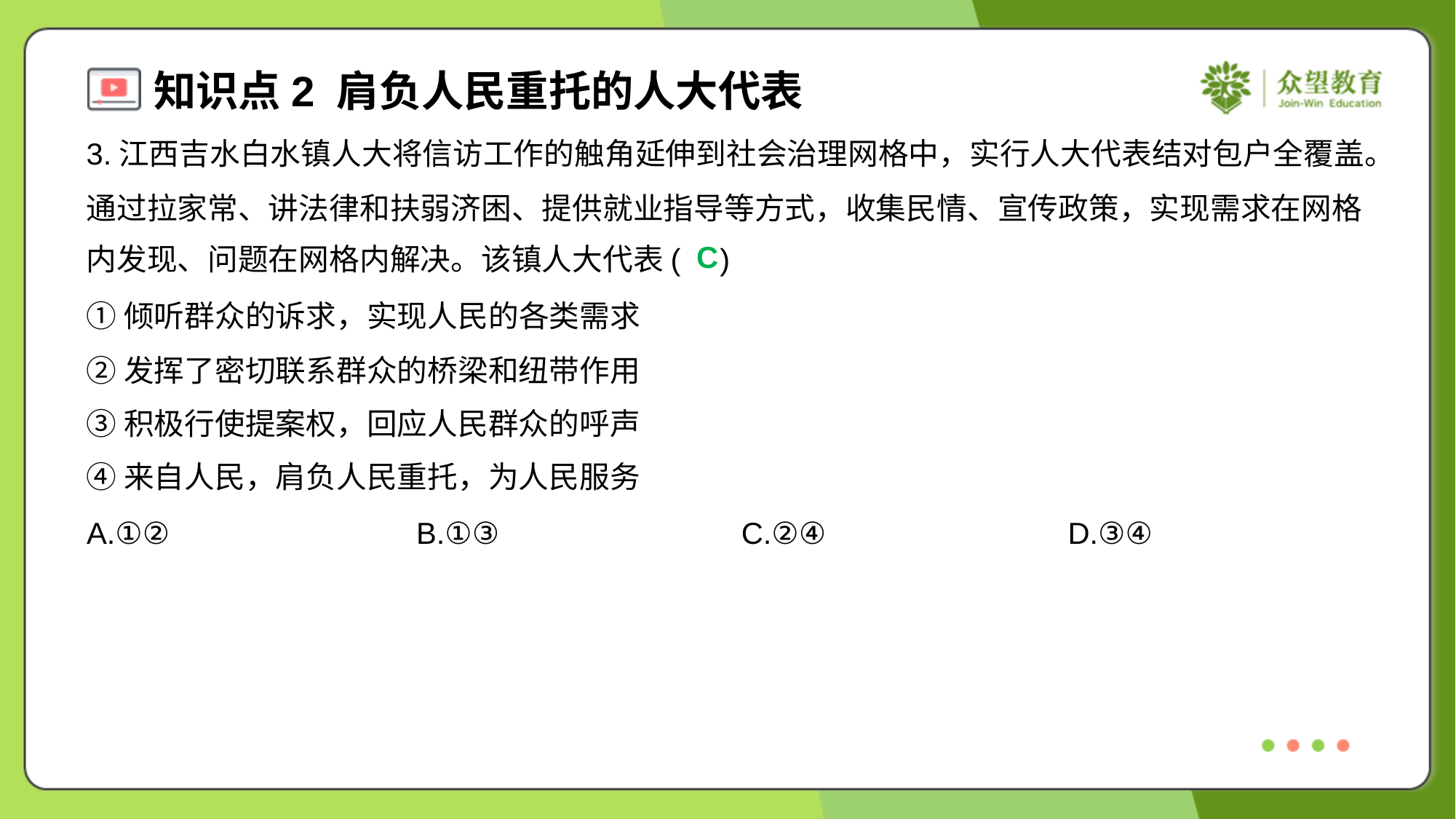

3.江西吉水白水镇人大将信访工作的触角延伸到社会治理网格中，实行人大代表结对包户全覆盖。
通过拉家常、讲法律和扶弱济困、提供就业指导等方式，收集民情、宣传政策，实现需求在网格
内发现、问题在网格内解决。该镇人大代表(     )
C
①倾听群众的诉求，实现人民的各类需求
②发挥了密切联系群众的桥梁和纽带作用
③积极行使提案权，回应人民群众的呼声
④来自人民，肩负人民重托，为人民服务
A.①②	B.①③	C.②④	D.③④